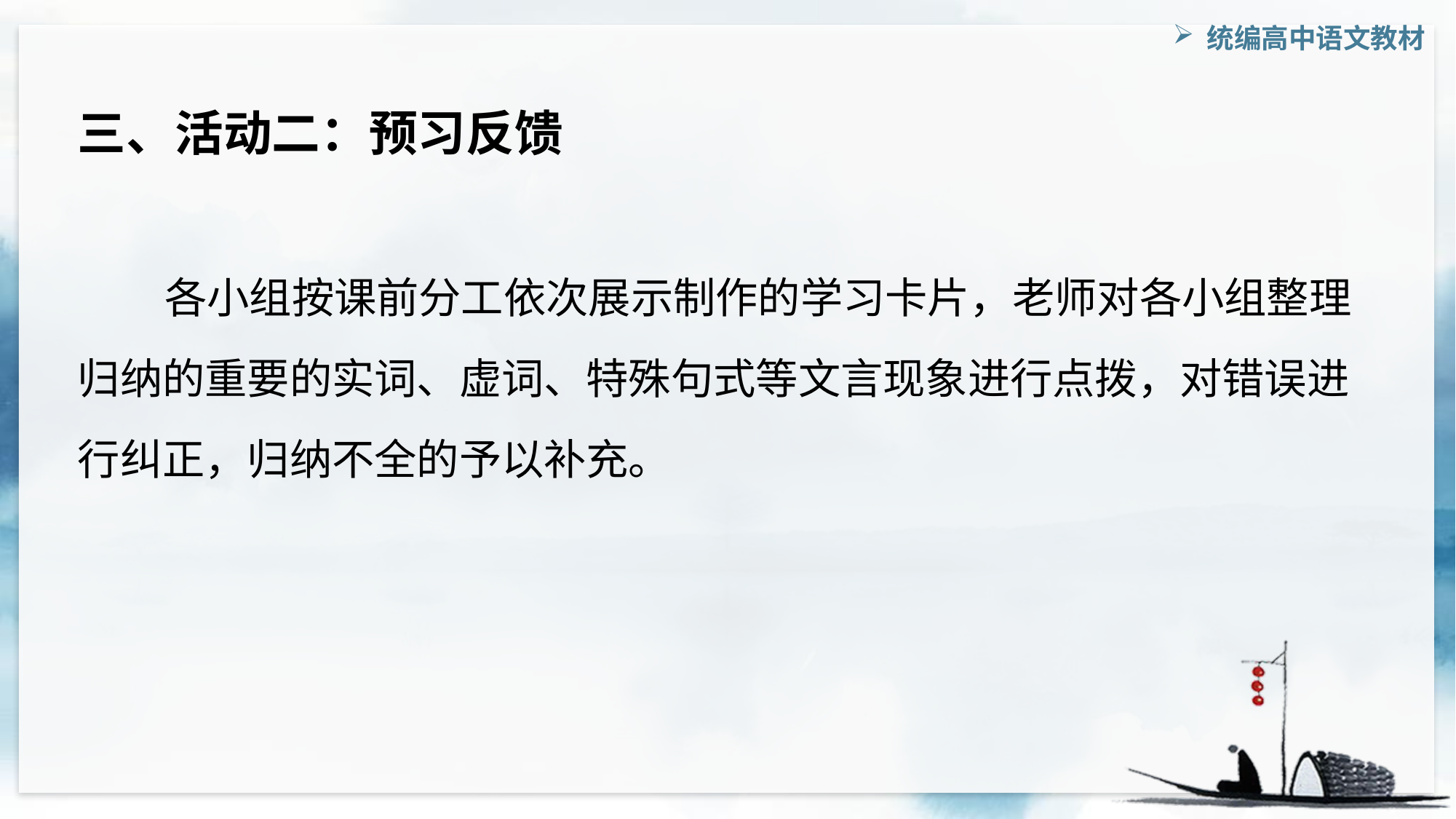

三、活动二：预习反馈
         各小组按课前分工依次展示制作的学习卡片，老师对各小组整理归纳的重要的实词、虚词、特殊句式等文言现象进行点拨，对错误进行纠正，归纳不全的予以补充。